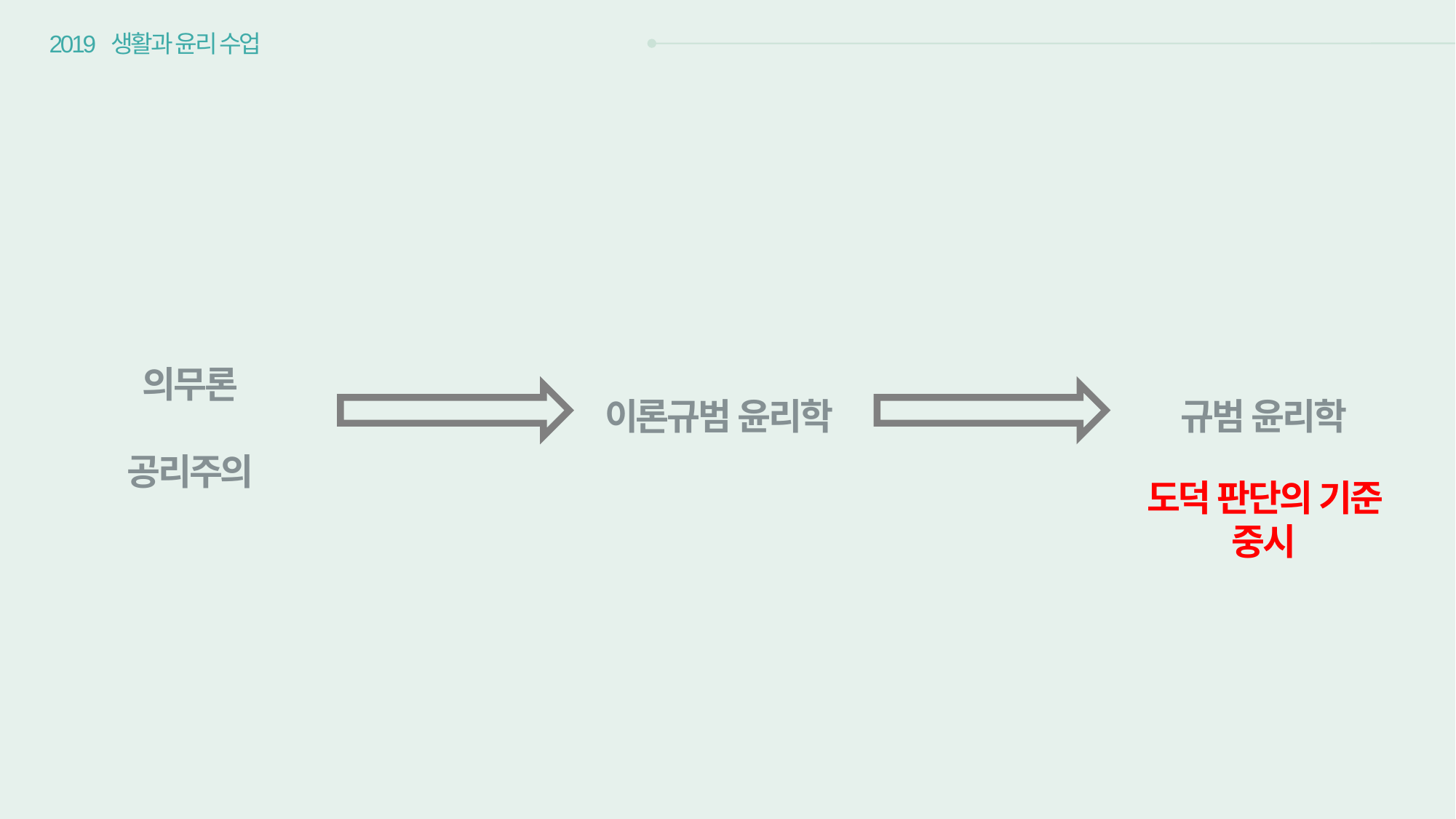

2019  생활과 윤리 수업

의무론

공리주의

이론규범 윤리학
규범 윤리학
도덕 판단의 기준 중시